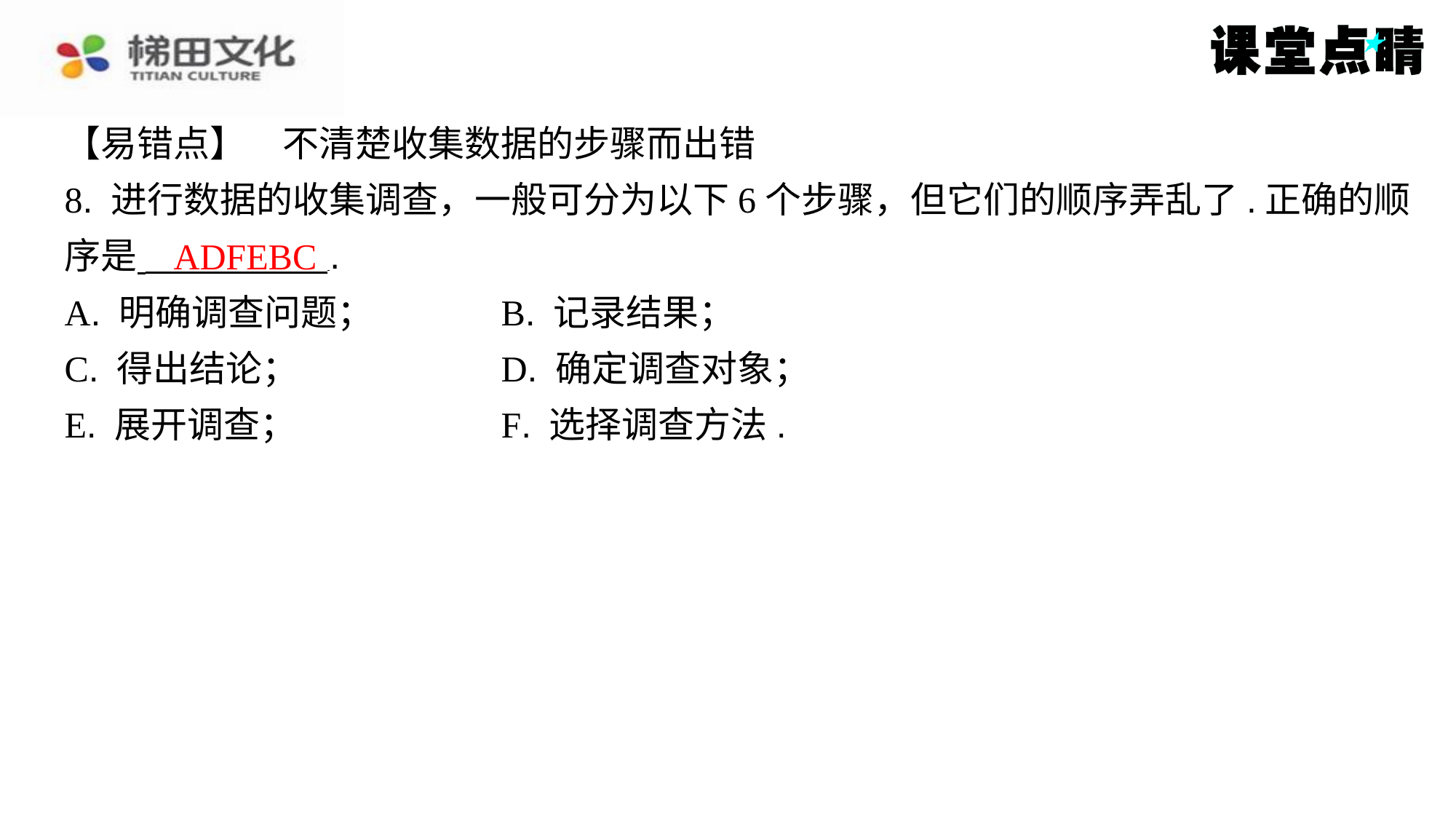

【易错点】　不清楚收集数据的步骤而出错
8. 进行数据的收集调查，一般可分为以下6个步骤，但它们的顺序弄乱了.正确的顺
序是                             ⁠.
A. 明确调查问题；		B. 记录结果；
C. 得出结论；		D. 确定调查对象；
E. 展开调查；		F. 选择调查方法.
ADFEBC